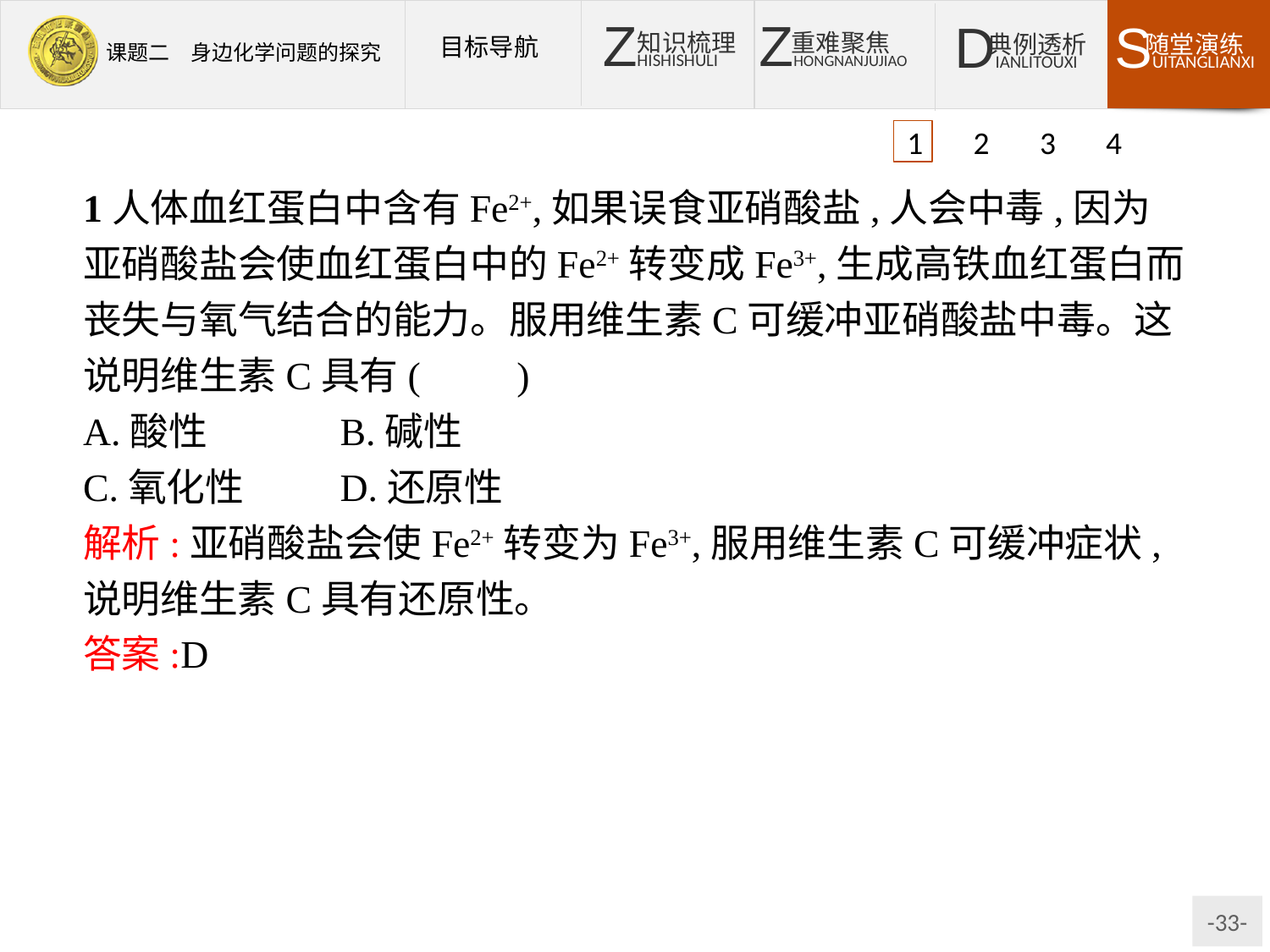

1       2       3       4

1人体血红蛋白中含有Fe2+,如果误食亚硝酸盐,人会中毒,因为亚硝酸盐会使血红蛋白中的Fe2+转变成Fe3+,生成高铁血红蛋白而丧失与氧气结合的能力。服用维生素C可缓冲亚硝酸盐中毒。这说明维生素C具有(　　)
A.酸性		B.碱性
C.氧化性	D.还原性
解析:亚硝酸盐会使Fe2+转变为Fe3+,服用维生素C可缓冲症状,说明维生素C具有还原性。
答案:D